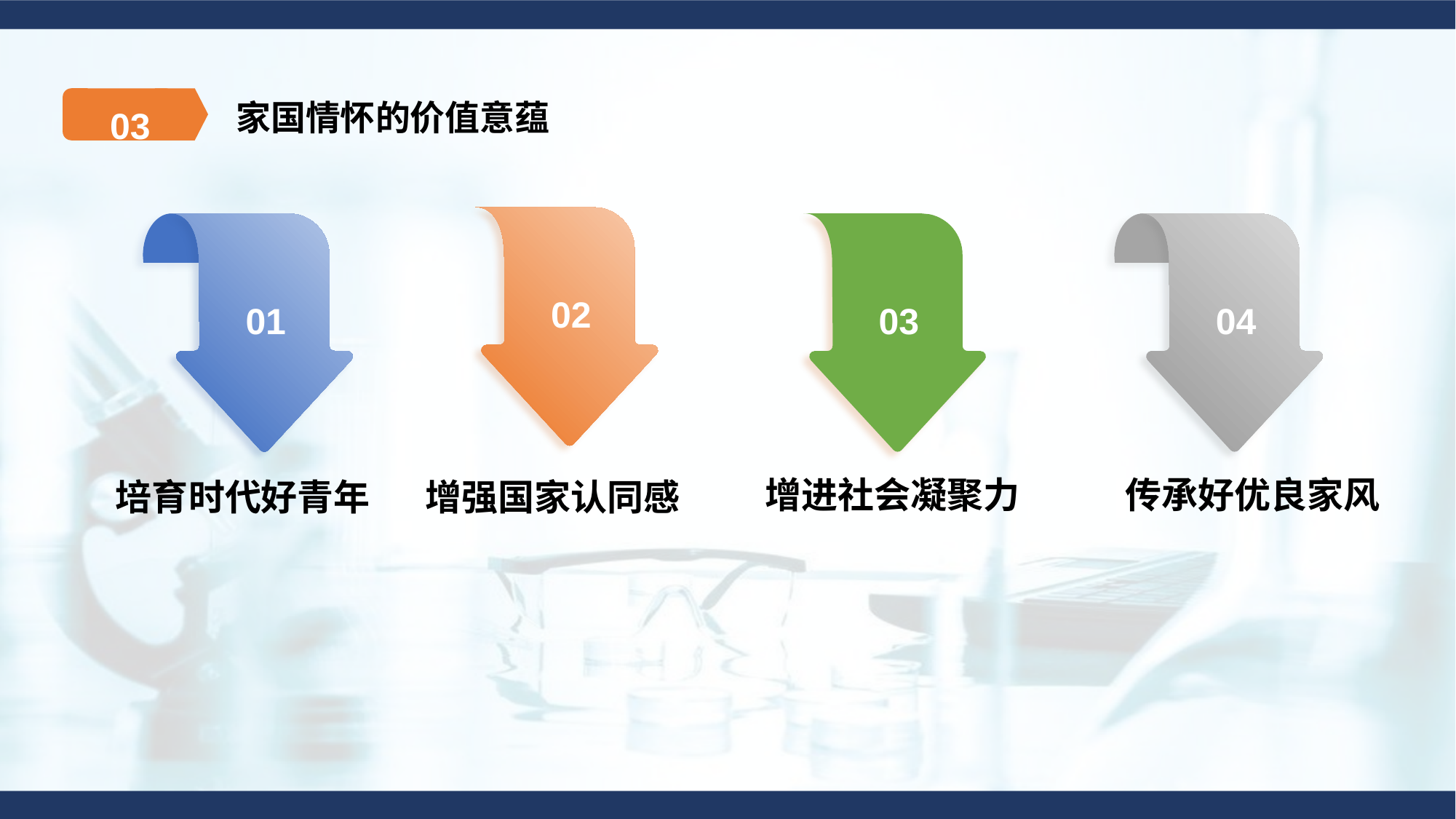

03

家国情怀的价值意蕴
02

01
03

04
增强国家认同感
培育时代好青年
增进社会凝聚力
传承好优良家风